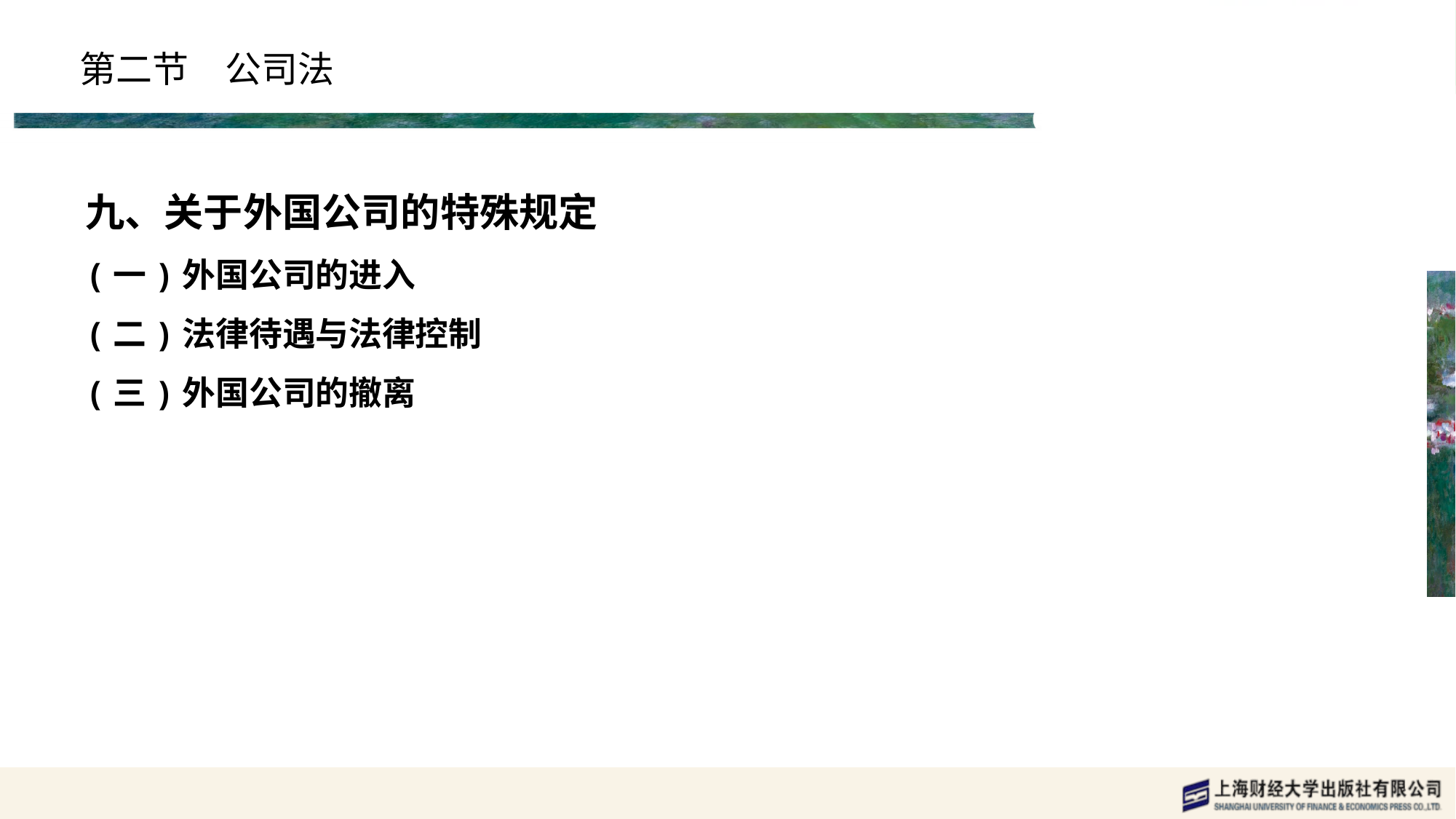

# 第二节　公司法
九、关于外国公司的特殊规定
(一)外国公司的进入
(二)法律待遇与法律控制
(三)外国公司的撤离